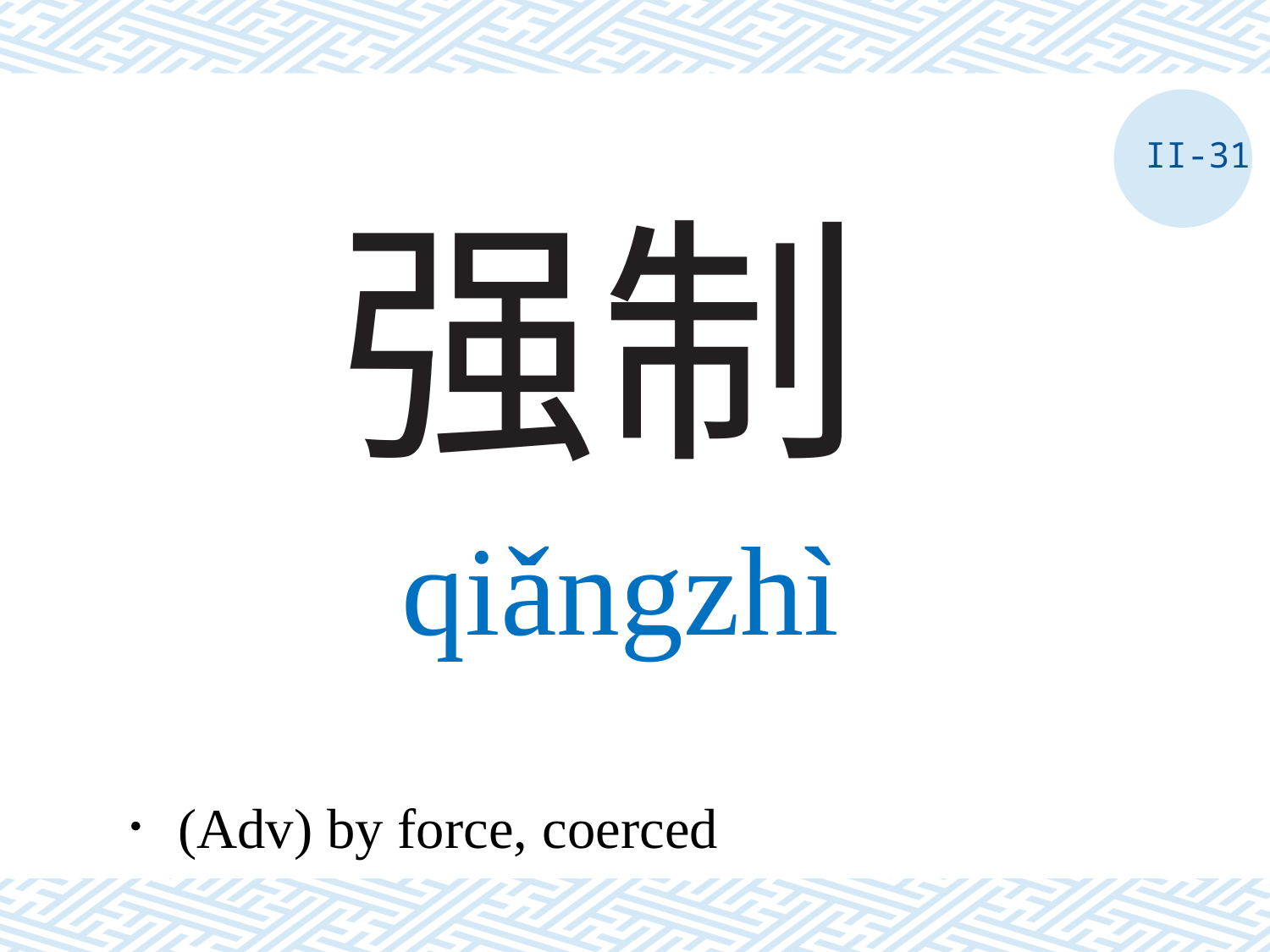

II-31

# 强制
qiǎngzhì
．(Adv) by force, coerced